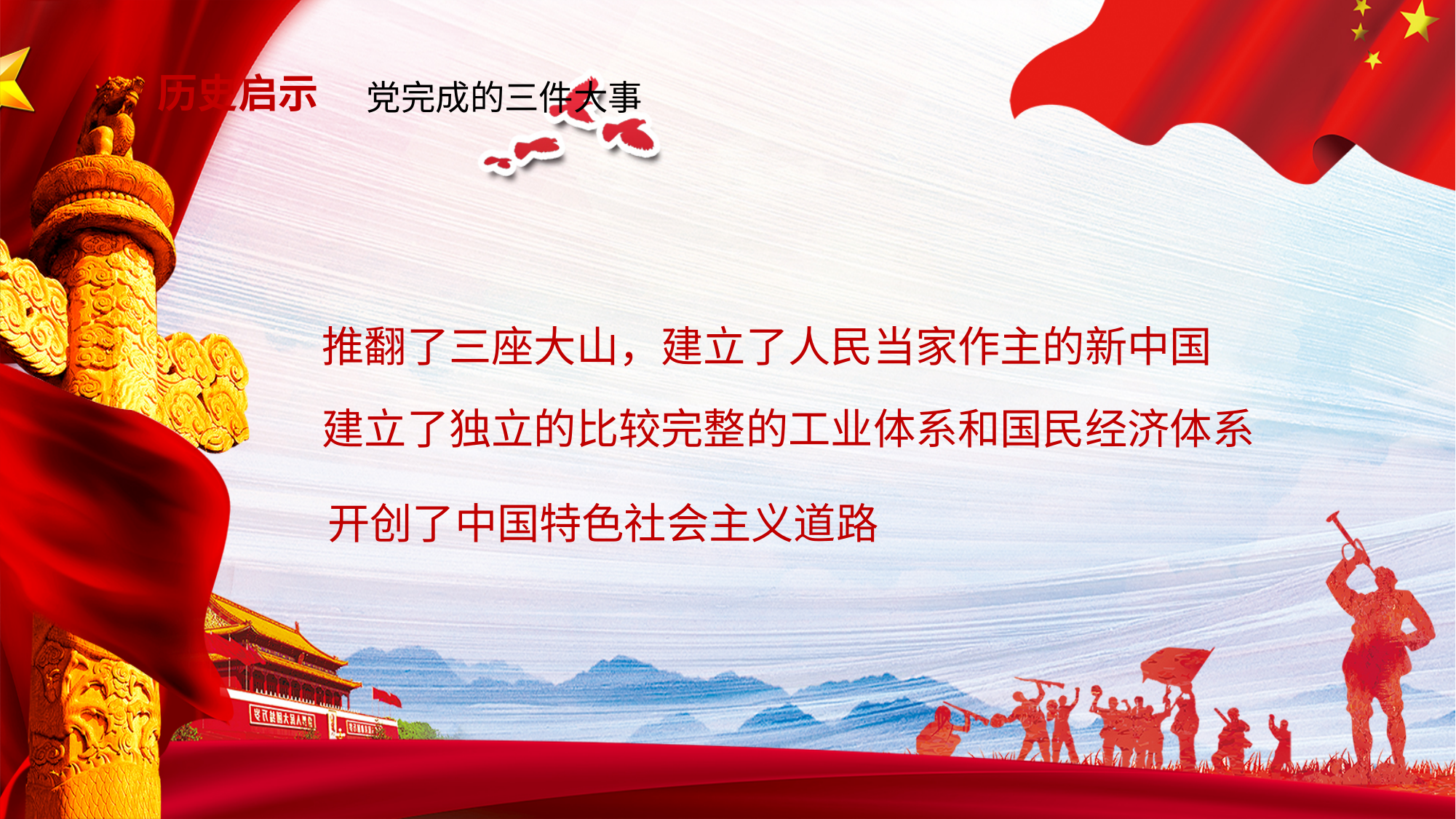

历史启示
党完成的三件大事
    推翻了三座大山，建立了人民当家作主的新中国
    建立了独立的比较完整的工业体系和国民经济体系
 开创了中国特色社会主义道路